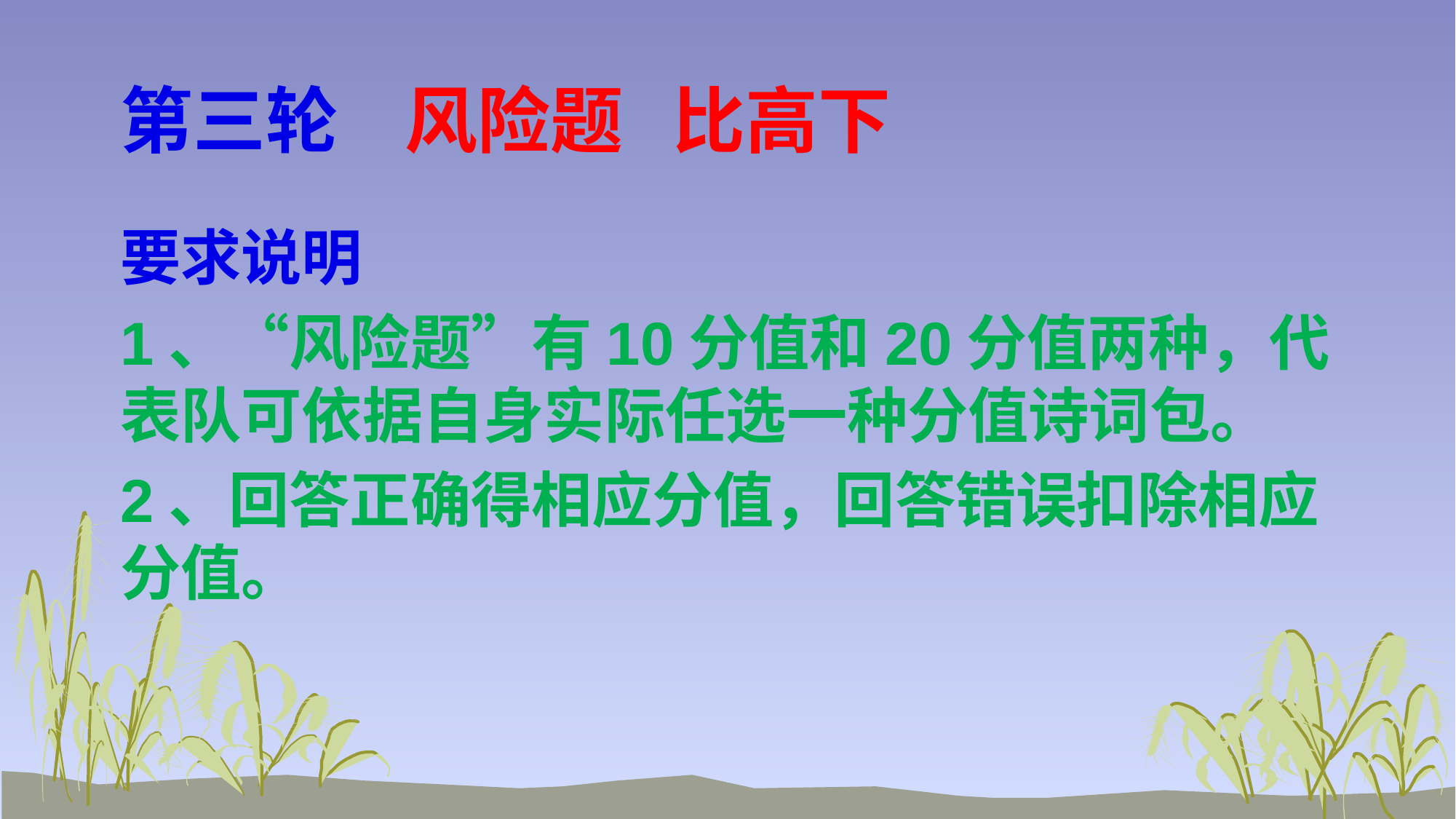

# 第三轮    风险题   比高下
要求说明
1、“风险题”有10分值和20分值两种，代表队可依据自身实际任选一种分值诗词包。
2、回答正确得相应分值，回答错误扣除相应分值。